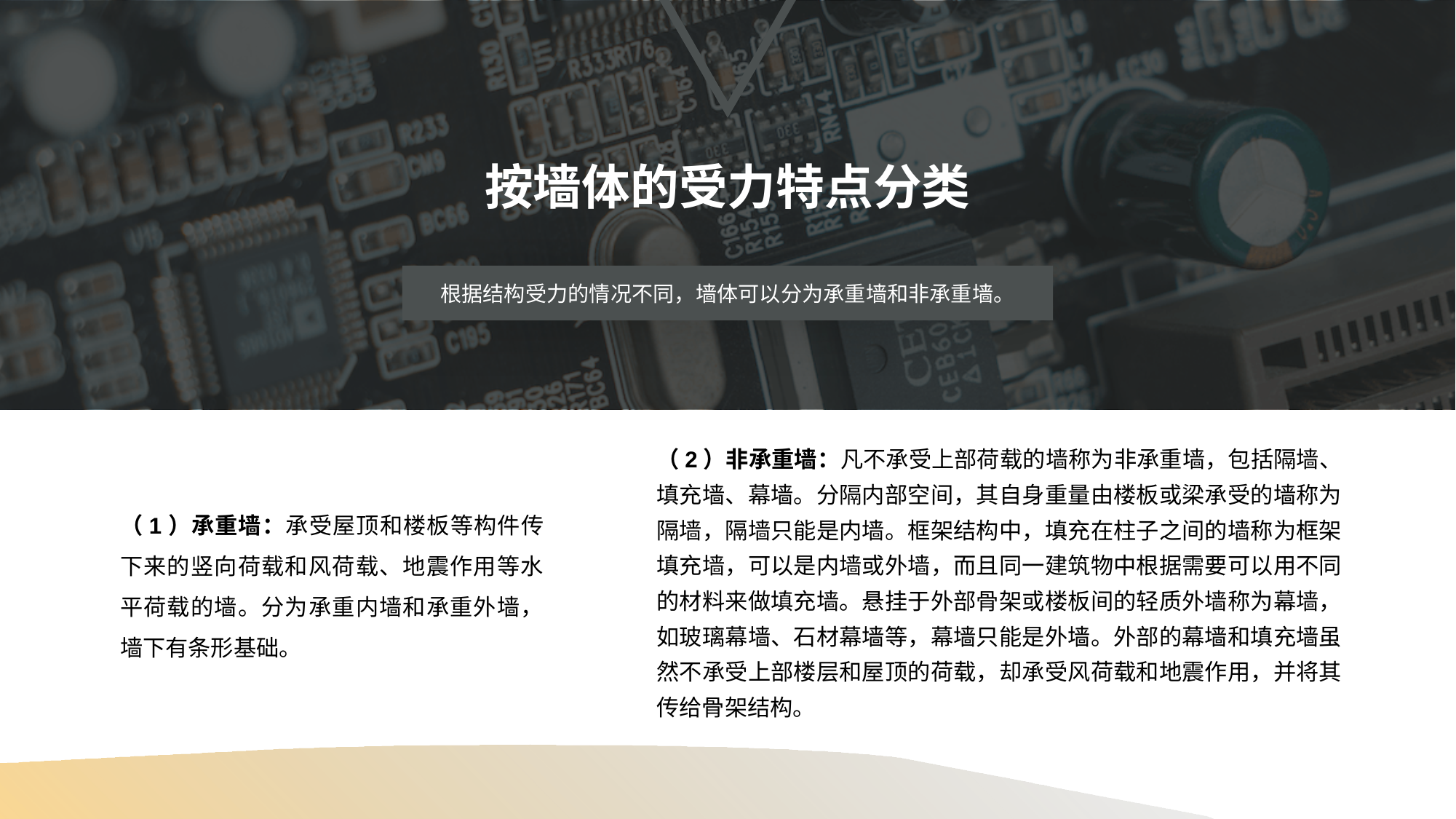

按墙体的受力特点分类

根据结构受力的情况不同，墙体可以分为承重墙和非承重墙。
（2）非承重墙：凡不承受上部荷载的墙称为非承重墙，包括隔墙、填充墙、幕墙。分隔内部空间，其自身重量由楼板或梁承受的墙称为隔墙，隔墙只能是内墙。框架结构中，填充在柱子之间的墙称为框架填充墙，可以是内墙或外墙，而且同一建筑物中根据需要可以用不同的材料来做填充墙。悬挂于外部骨架或楼板间的轻质外墙称为幕墙，如玻璃幕墙、石材幕墙等，幕墙只能是外墙。外部的幕墙和填充墙虽然不承受上部楼层和屋顶的荷载，却承受风荷载和地震作用，并将其传给骨架结构。
（1）承重墙：承受屋顶和楼板等构件传下来的竖向荷载和风荷载、地震作用等水平荷载的墙。分为承重内墙和承重外墙，墙下有条形基础。